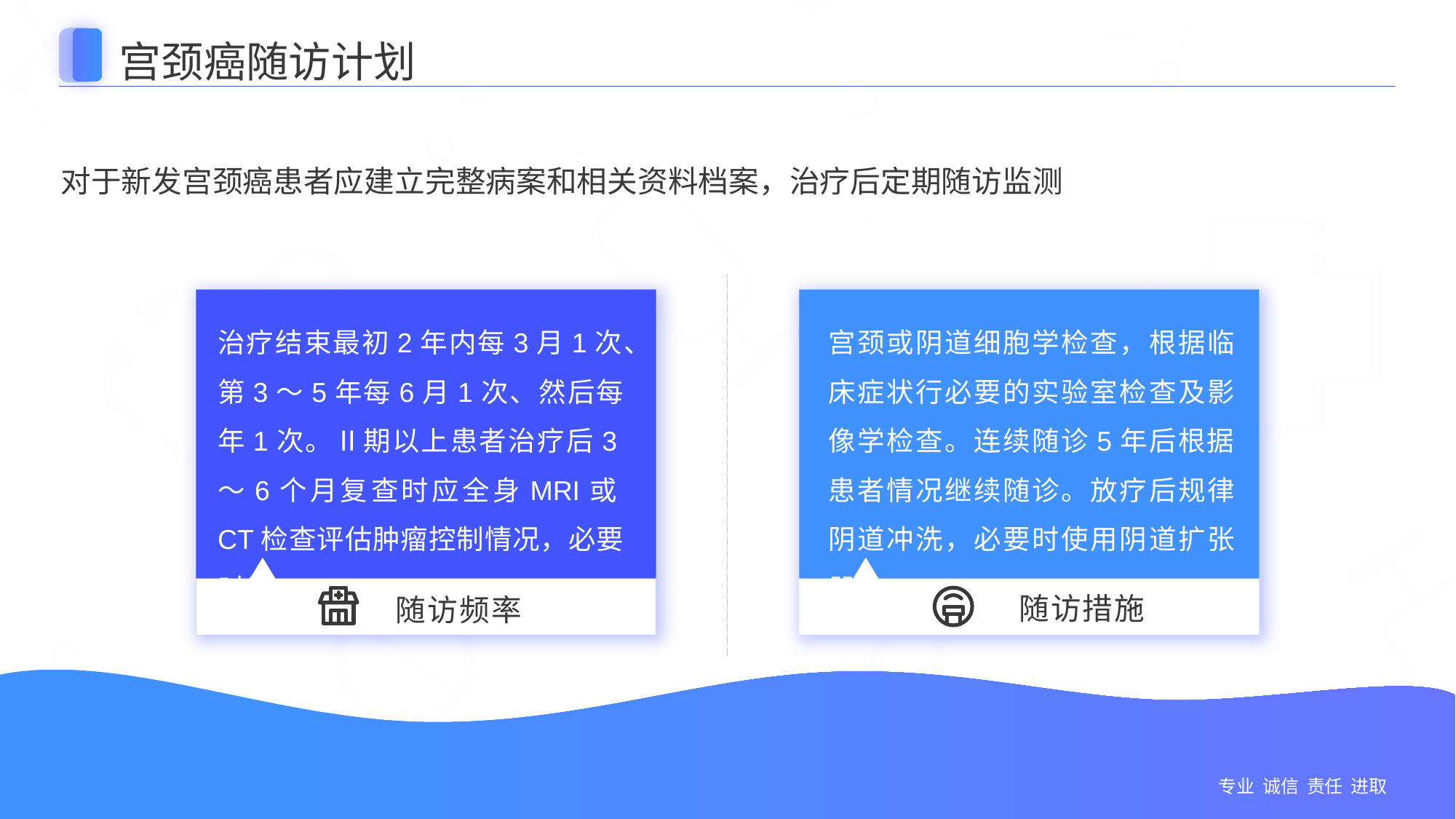

宫颈癌随访计划
对于新发宫颈癌患者应建立完整病案和相关资料档案，治疗后定期随访监测

治疗结束最初2年内每3月1次、第3～5年每6月1次、然后每年1次。Ⅱ期以上患者治疗后3～6个月复查时应全身MRI或CT检查评估肿瘤控制情况，必要时行PET-CT
宫颈或阴道细胞学检查，根据临床症状行必要的实验室检查及影像学检查。连续随诊5年后根据患者情况继续随诊。放疗后规律阴道冲洗，必要时使用阴道扩张器
随访措施
随访频率